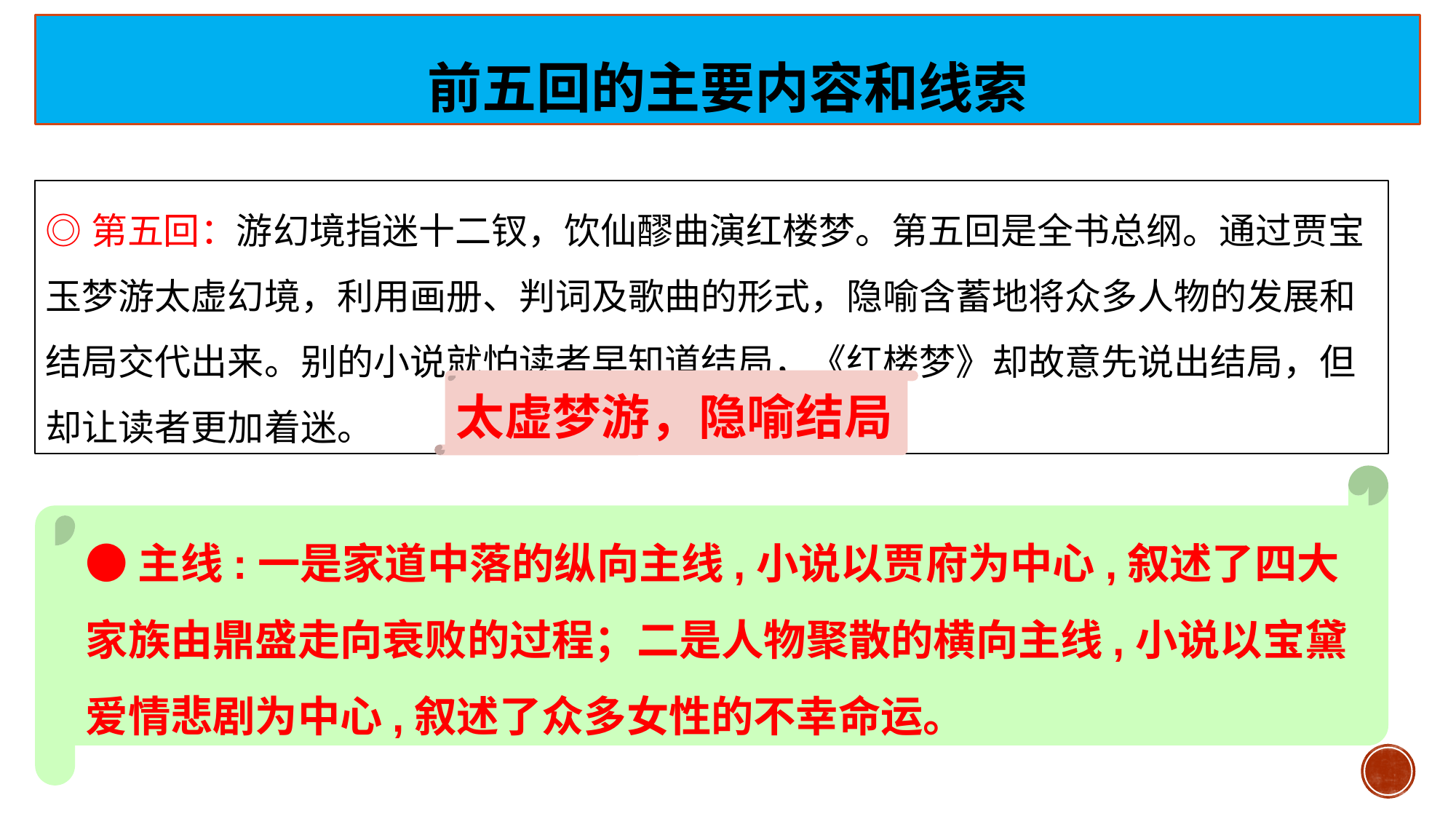

前五回的主要内容和线索
◎第五回：游幻境指迷十二钗，饮仙醪曲演红楼梦。第五回是全书总纲。通过贾宝玉梦游太虚幻境，利用画册、判词及歌曲的形式，隐喻含蓄地将众多人物的发展和结局交代出来。别的小说就怕读者早知道结局，《红楼梦》却故意先说出结局，但却让读者更加着迷。
太虚梦游，隐喻结局
●主线:一是家道中落的纵向主线,小说以贾府为中心,叙述了四大家族由鼎盛走向衰败的过程；二是人物聚散的横向主线,小说以宝黛爱情悲剧为中心,叙述了众多女性的不幸命运。